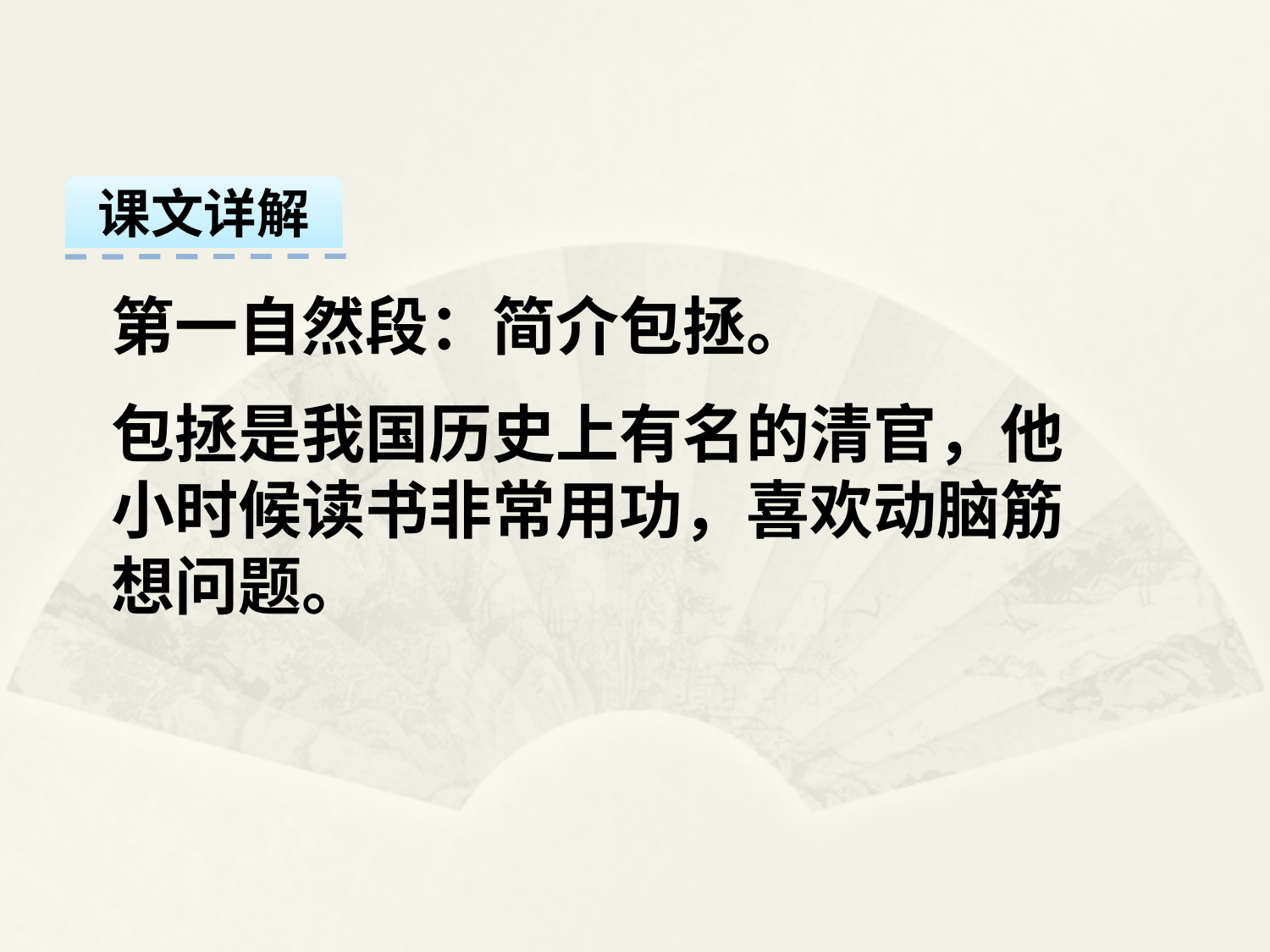

课文详解

第一自然段：简介包拯。
包拯是我国历史上有名的清官，他小时候读书非常用功，喜欢动脑筋想问题。